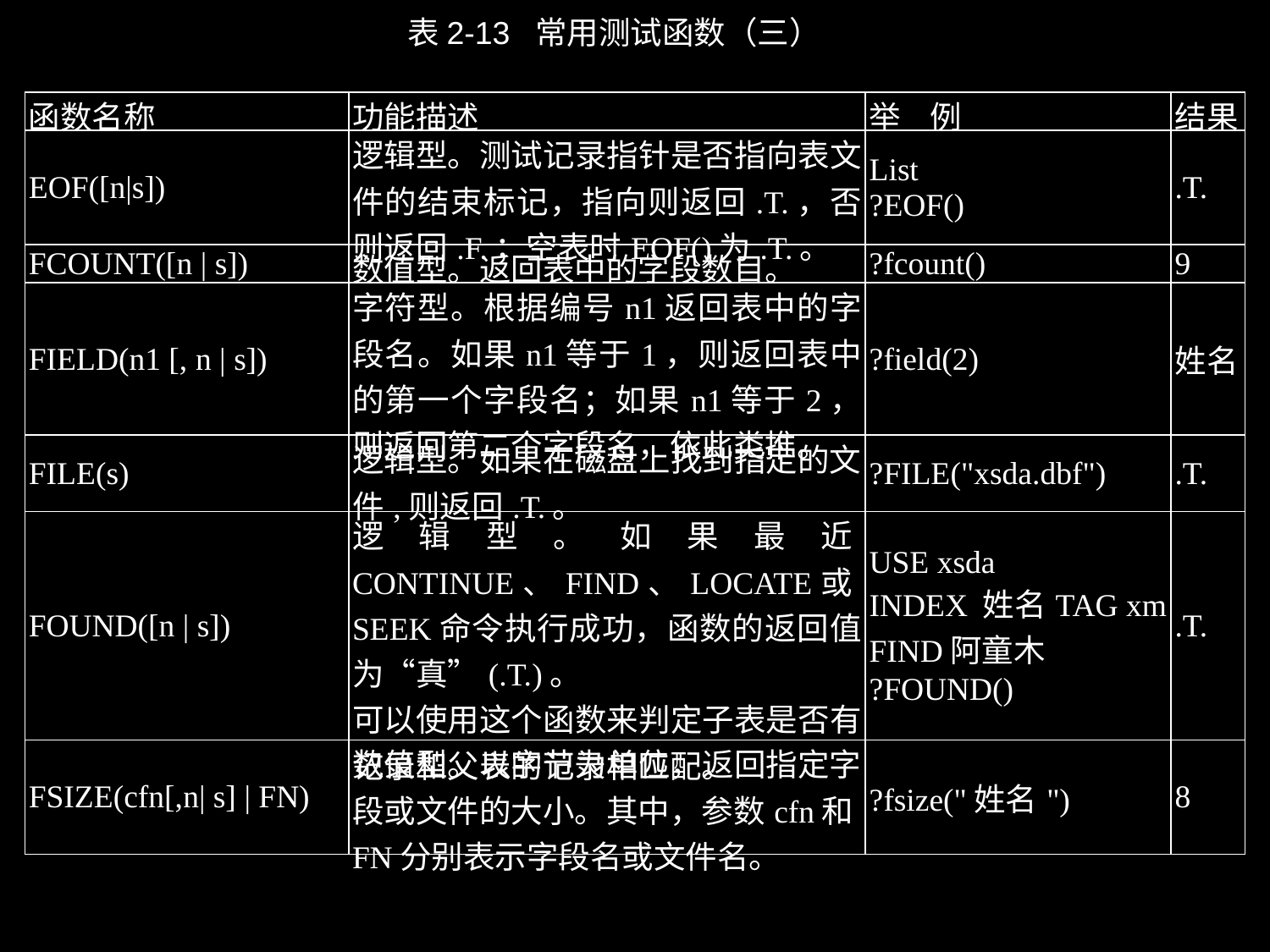

表2-13  常用测试函数（三）
| 函数名称 | 功能描述 | 举 例 | 结果 |
| --- | --- | --- | --- |
| EOF([n|s]) | 逻辑型。测试记录指针是否指向表文件的结束标记，指向则返回.T.，否则返回.F.；空表时EOF()为.T.。 | List ?EOF() | .T. |
| FCOUNT([n | s]) | 数值型。返回表中的字段数目。 | ?fcount() | 9 |
| FIELD(n1 [, n | s]) | 字符型。根据编号n1返回表中的字段名。如果n1等于1，则返回表中的第一个字段名；如果n1等于2，则返回第二个字段名，依此类推。 | ?field(2) | 姓名 |
| FILE(s) | 逻辑型。如果在磁盘上找到指定的文件,则返回.T.。 | ?FILE("xsda.dbf") | .T. |
| FOUND([n | s]) | 逻辑型。如果最近CONTINUE、FIND、LOCATE或SEEK命令执行成功，函数的返回值为“真”(.T.)。 可以使用这个函数来判定子表是否有记录和父表的记录相匹配。 | USE xsda INDEX 姓名TAG xm FIND阿童木 ?FOUND() | .T. |
| FSIZE(cfn[,n| s] | FN) | 数值型。以字节为单位，返回指定字段或文件的大小。其中，参数cfn和FN分别表示字段名或文件名。 | ?fsize("姓名") | 8 |